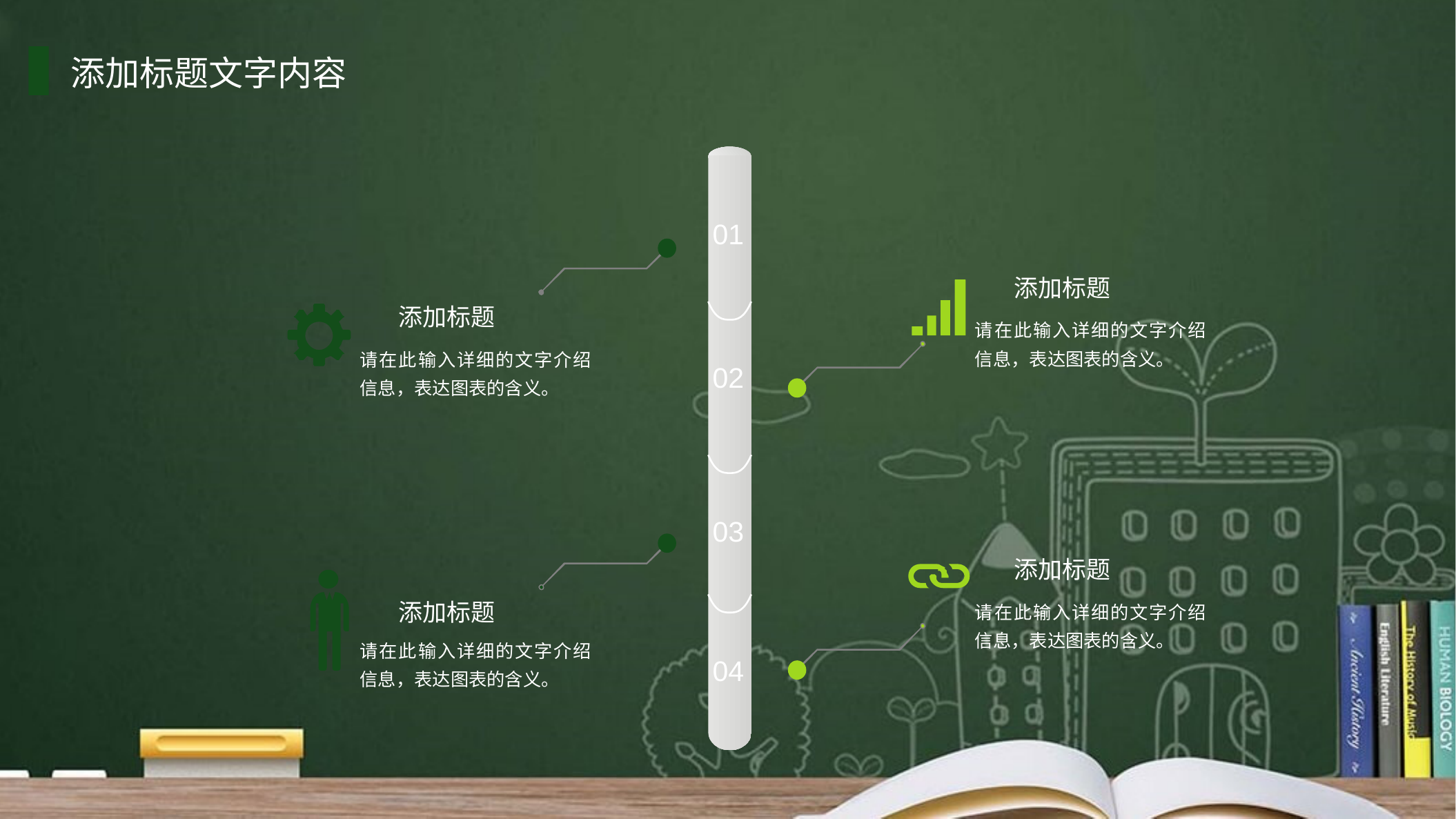

添加标题文字内容

01

添加标题

添加标题

请在此输入详细的文字介绍信息，表达图表的含义。
请在此输入详细的文字介绍信息，表达图表的含义。

02

03

添加标题

请在此输入详细的文字介绍信息，表达图表的含义。
添加标题

请在此输入详细的文字介绍信息，表达图表的含义。
04